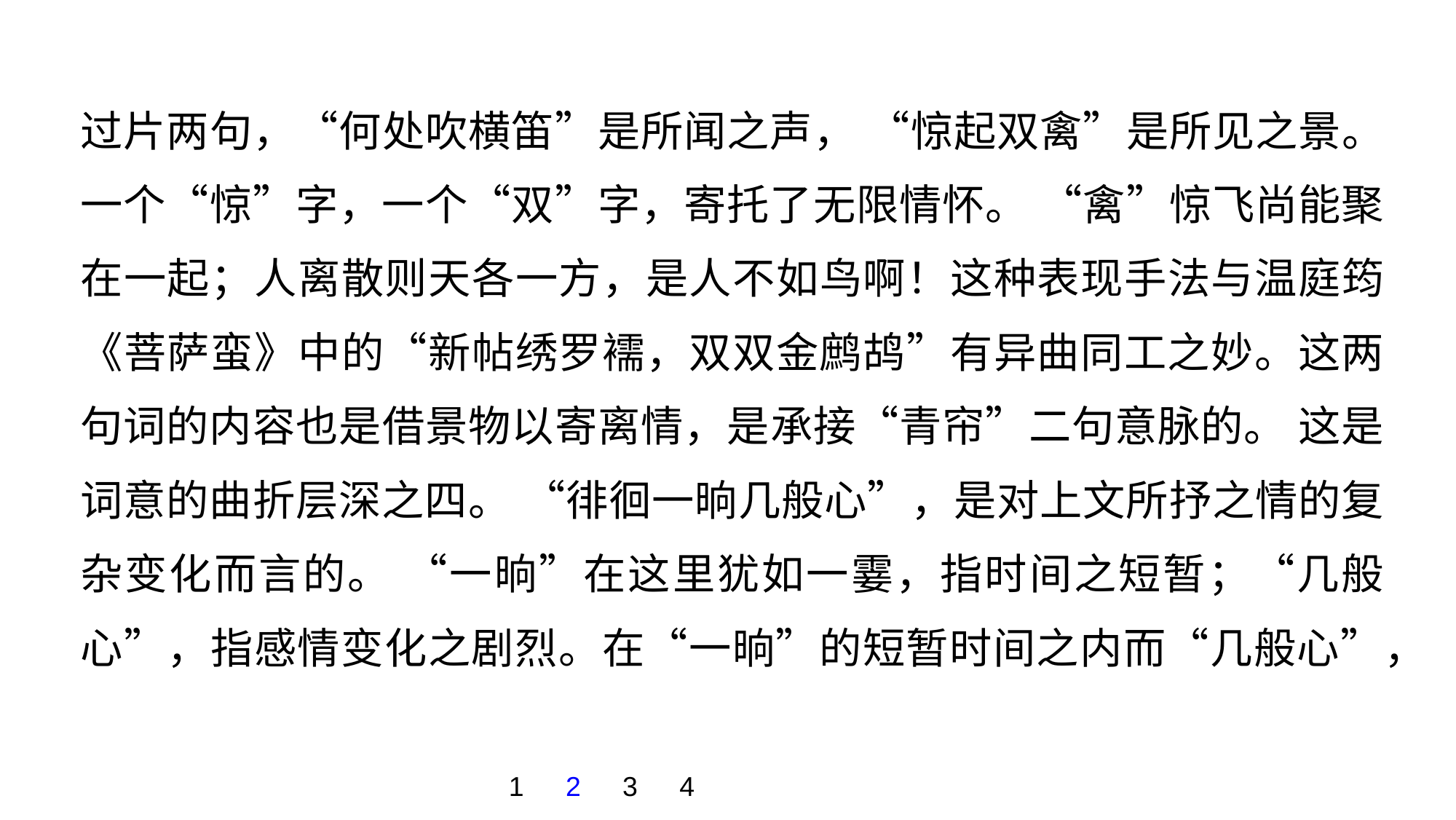

过片两句，“何处吹横笛”是所闻之声， “惊起双禽”是所见之景。一个“惊”字，一个“双”字，寄托了无限情怀。 “禽”惊飞尚能聚在一起；人离散则天各一方，是人不如鸟啊！这种表现手法与温庭筠《菩萨蛮》中的“新帖绣罗襦，双双金鹧鸪”有异曲同工之妙。这两句词的内容也是借景物以寄离情，是承接“青帘”二句意脉的。 这是词意的曲折层深之四。 “徘徊一晌几般心”，是对上文所抒之情的复杂变化而言的。 “一晌”在这里犹如一霎，指时间之短暂；“几般心”，指感情变化之剧烈。在“一晌”的短暂时间之内而“几般心”，
1
2
3
4